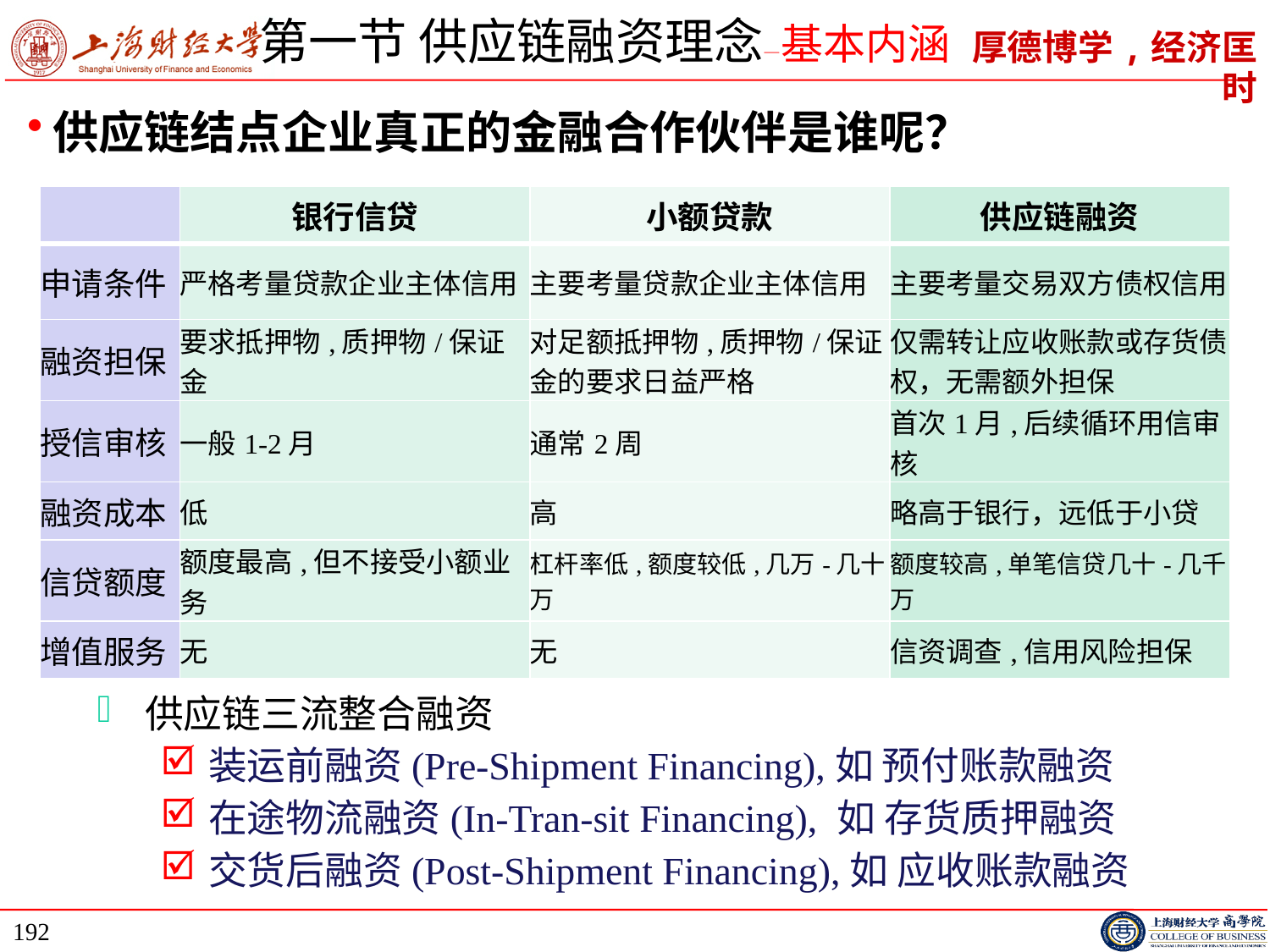

# 第一节 供应链融资理念—基本内涵
供应链结点企业真正的金融合作伙伴是谁呢？

|  | 银行信贷 | 小额贷款 | 供应链融资 |
| --- | --- | --- | --- |
| 申请条件 | 严格考量贷款企业主体信用 | 主要考量贷款企业主体信用 | 主要考量交易双方债权信用 |
| 融资担保 | 要求抵押物,质押物/保证金 | 对足额抵押物,质押物/保证金的要求日益严格 | 仅需转让应收账款或存货债权，无需额外担保 |
| 授信审核 | 一般1-2月 | 通常2周 | 首次1月,后续循环用信审核 |
| 融资成本 | 低 | 高 | 略高于银行，远低于小贷 |
| 信贷额度 | 额度最高,但不接受小额业务 | 杠杆率低,额度较低,几万-几十万 | 额度较高,单笔信贷几十-几千万 |
| 增值服务 | 无 | 无 | 信资调查,信用风险担保 |
供应链三流整合融资
装运前融资(Pre-Shipment Financing),如 预付账款融资
在途物流融资(In-Tran-sit Financing), 如 存货质押融资
交货后融资(Post-Shipment Financing),如 应收账款融资
192